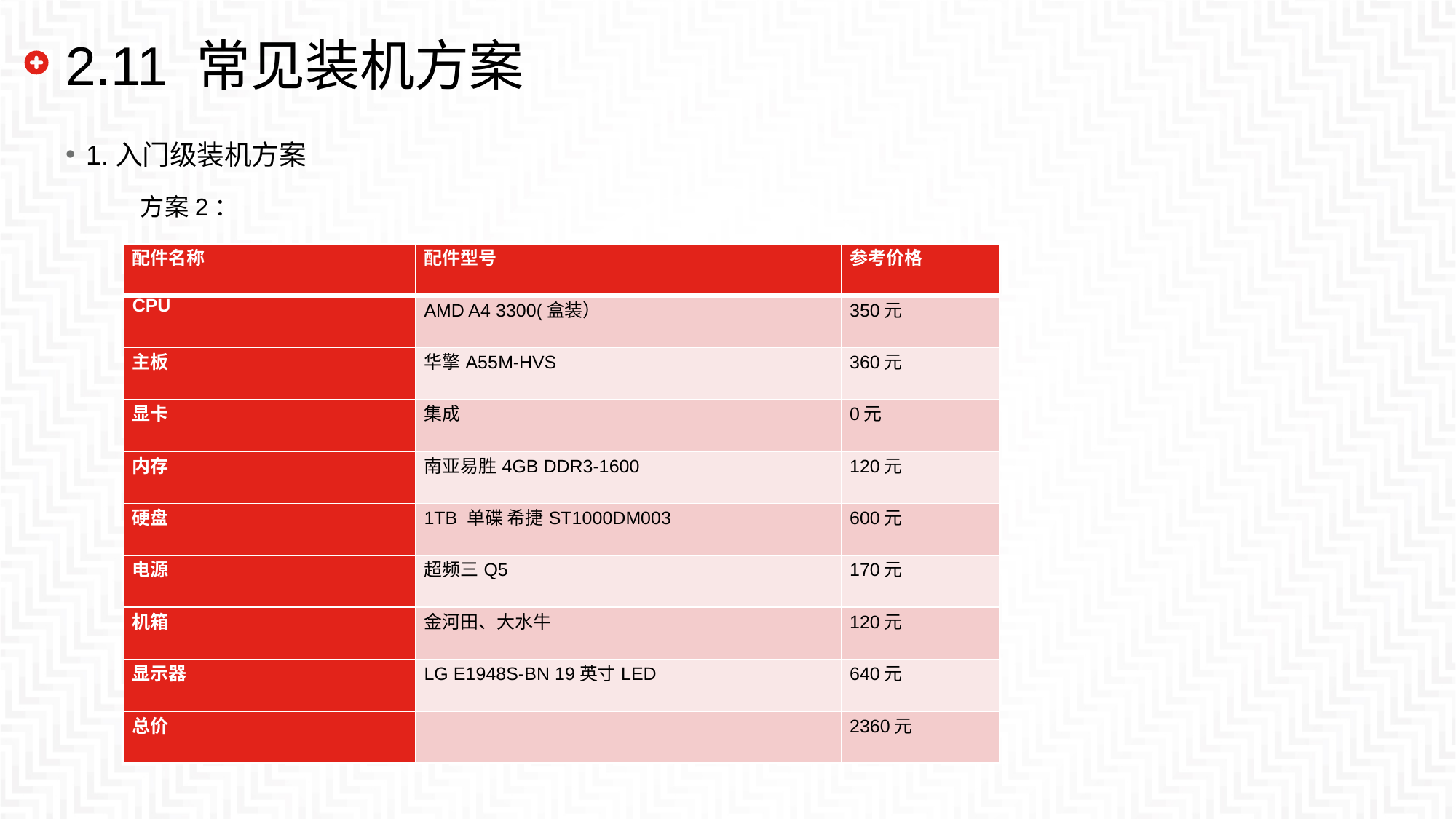

# 2.11 常见装机方案
1.入门级装机方案

方案2：
| 配件名称 | 配件型号 | 参考价格 |
| --- | --- | --- |
| CPU | AMD A4 3300(盒装） | 350元 |
| 主板 | 华擎A55M-HVS | 360元 |
| 显卡 | 集成 | 0元 |
| 内存 | 南亚易胜4GB DDR3-1600 | 120元 |
| 硬盘 | 1TB 单碟 希捷ST1000DM003 | 600元 |
| 电源 | 超频三Q5 | 170元 |
| 机箱 | 金河田、大水牛 | 120元 |
| 显示器 | LG E1948S-BN 19英寸LED | 640元 |
| 总价 |  | 2360元 |